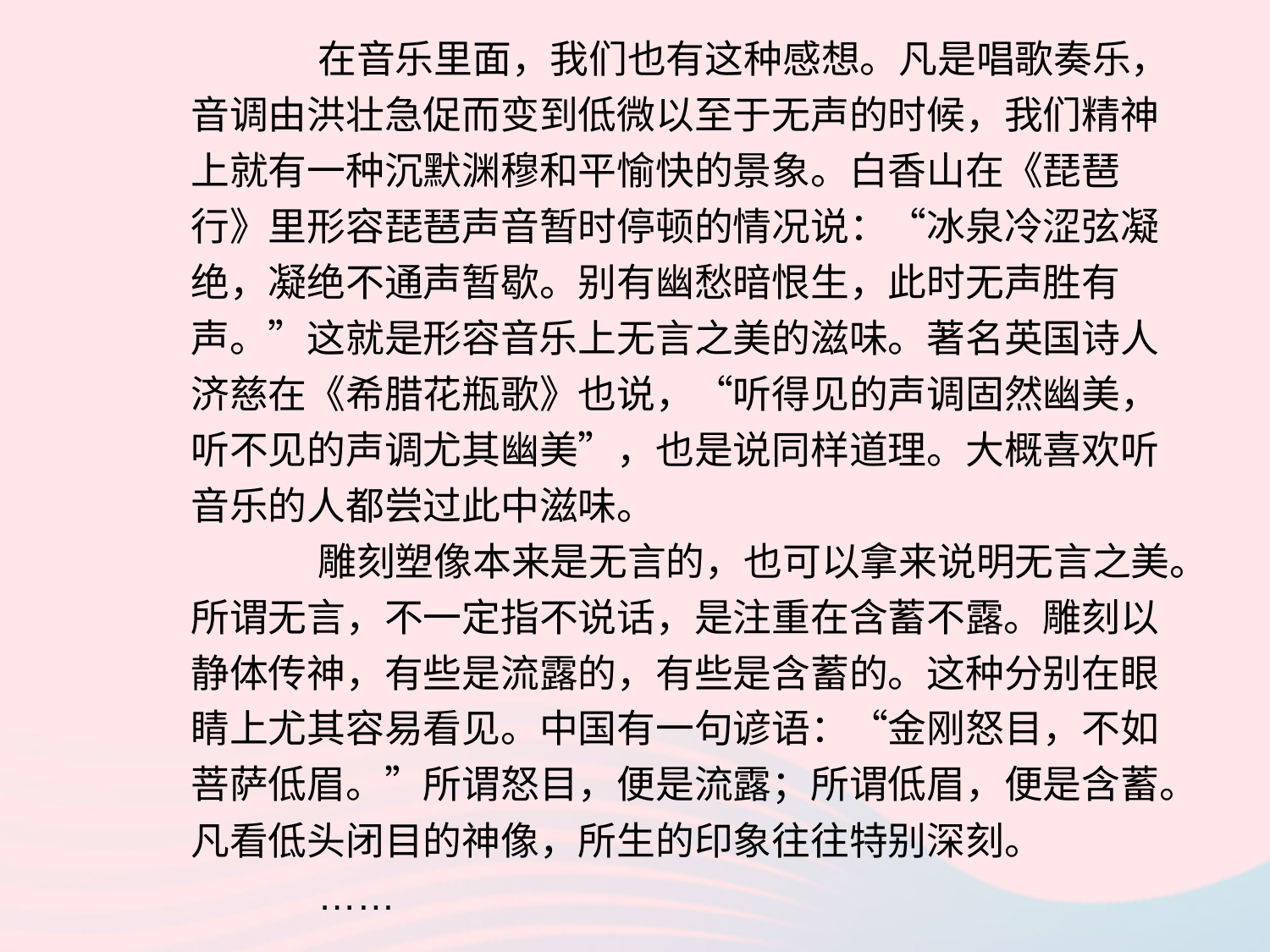

在音乐里面，我们也有这种感想。凡是唱歌奏乐，音调由洪壮急促而变到低微以至于无声的时候，我们精神上就有一种沉默渊穆和平愉快的景象。白香山在《琵琶行》里形容琵琶声音暂时停顿的情况说：“冰泉冷涩弦凝绝，凝绝不通声暂歇。别有幽愁暗恨生，此时无声胜有声。”这就是形容音乐上无言之美的滋味。著名英国诗人济慈在《希腊花瓶歌》也说，“听得见的声调固然幽美，听不见的声调尤其幽美”，也是说同样道理。大概喜欢听音乐的人都尝过此中滋味。
	雕刻塑像本来是无言的，也可以拿来说明无言之美。所谓无言，不一定指不说话，是注重在含蓄不露。雕刻以静体传神，有些是流露的，有些是含蓄的。这种分别在眼睛上尤其容易看见。中国有一句谚语：“金刚怒目，不如菩萨低眉。”所谓怒目，便是流露；所谓低眉，便是含蓄。凡看低头闭目的神像，所生的印象往往特别深刻。
	……